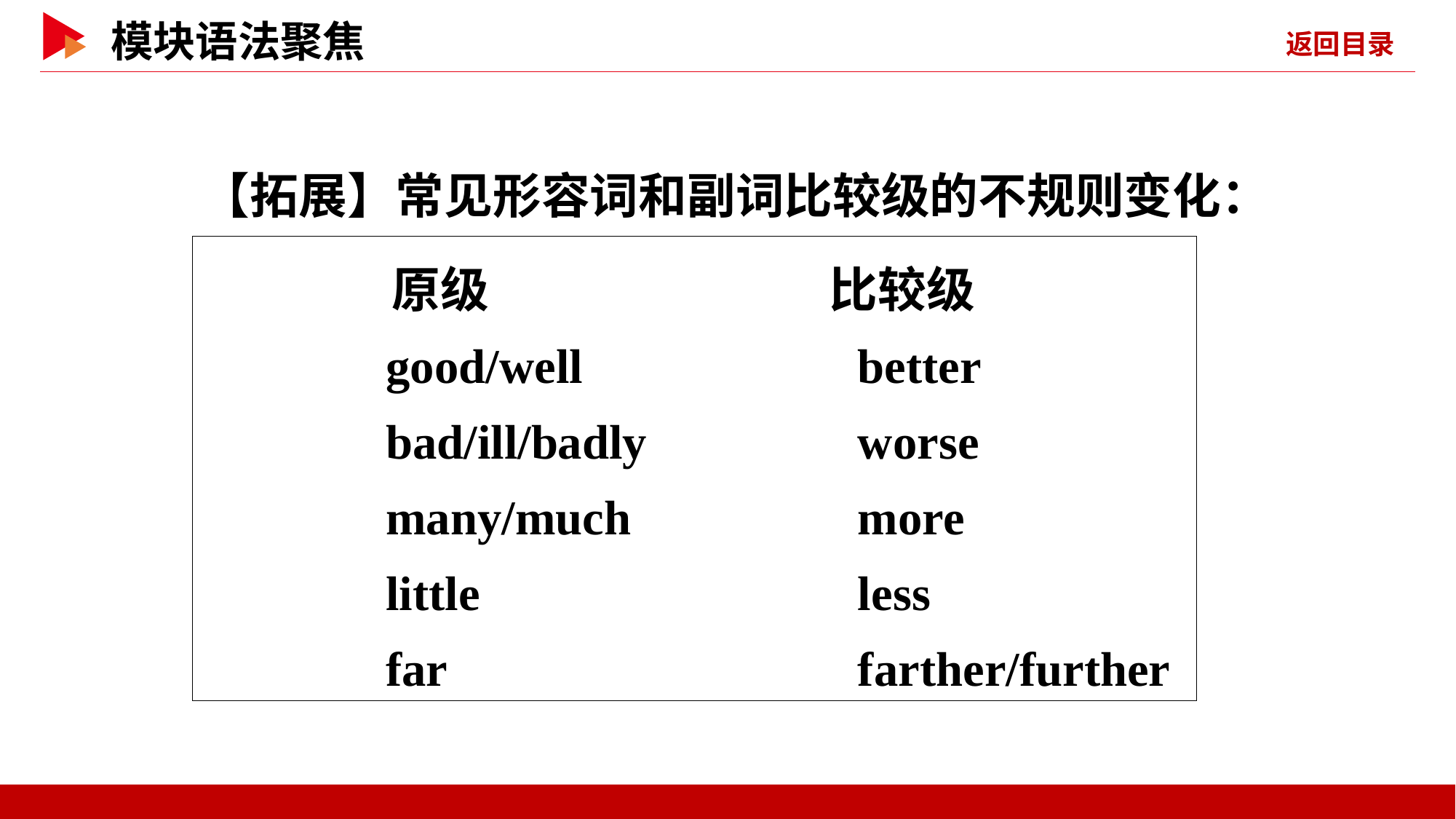

【拓展】常见形容词和副词比较级的不规则变化：
                原级　　　　　　　比较级
               good/well               	better
               bad/ill/badly               	worse
               many/much               	more
               little              	 	less
               far               			farther/further